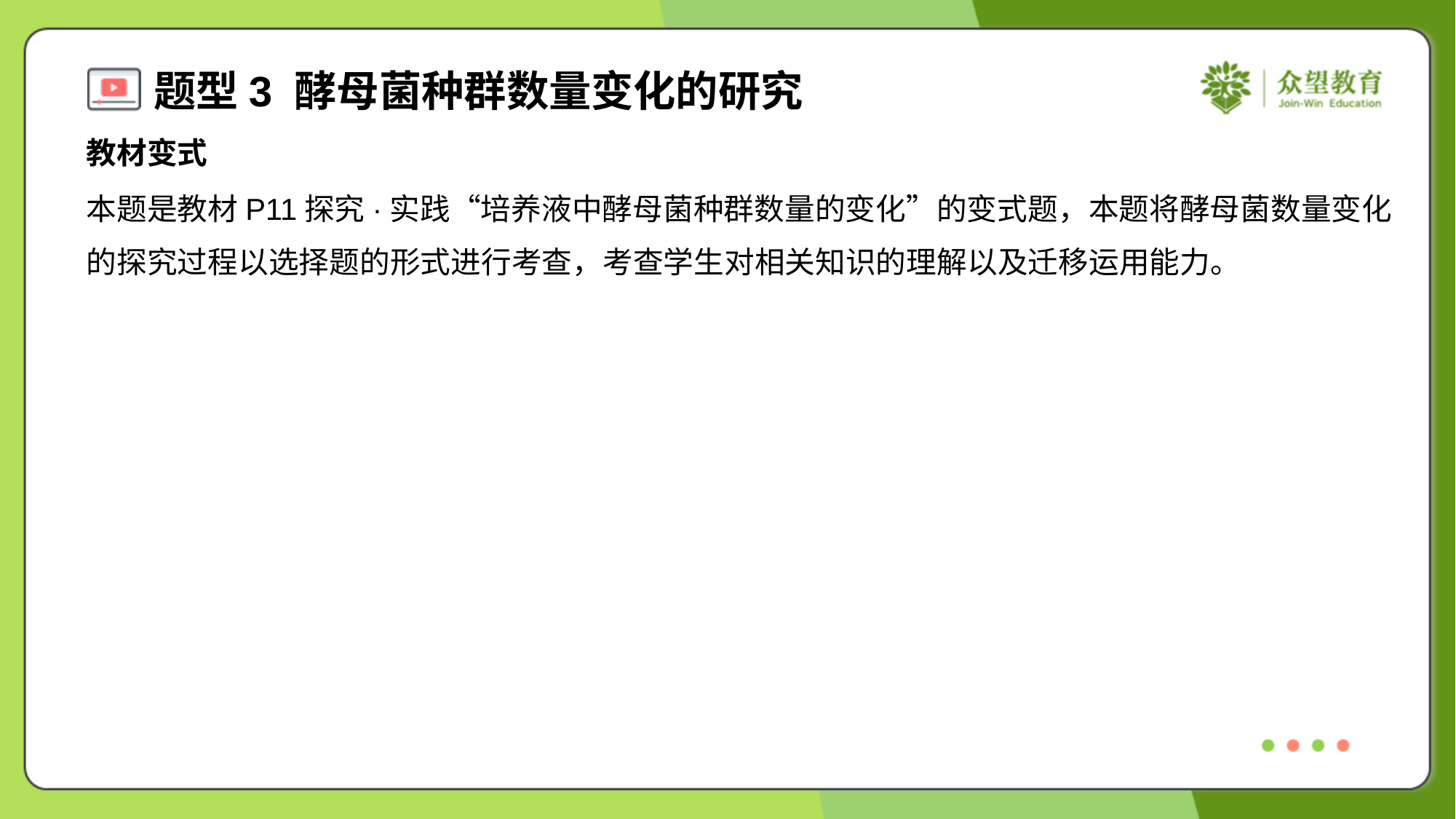

教材变式
本题是教材P11探究·实践“培养液中酵母菌种群数量的变化”的变式题，本题将酵母菌数量变化
的探究过程以选择题的形式进行考查，考查学生对相关知识的理解以及迁移运用能力。